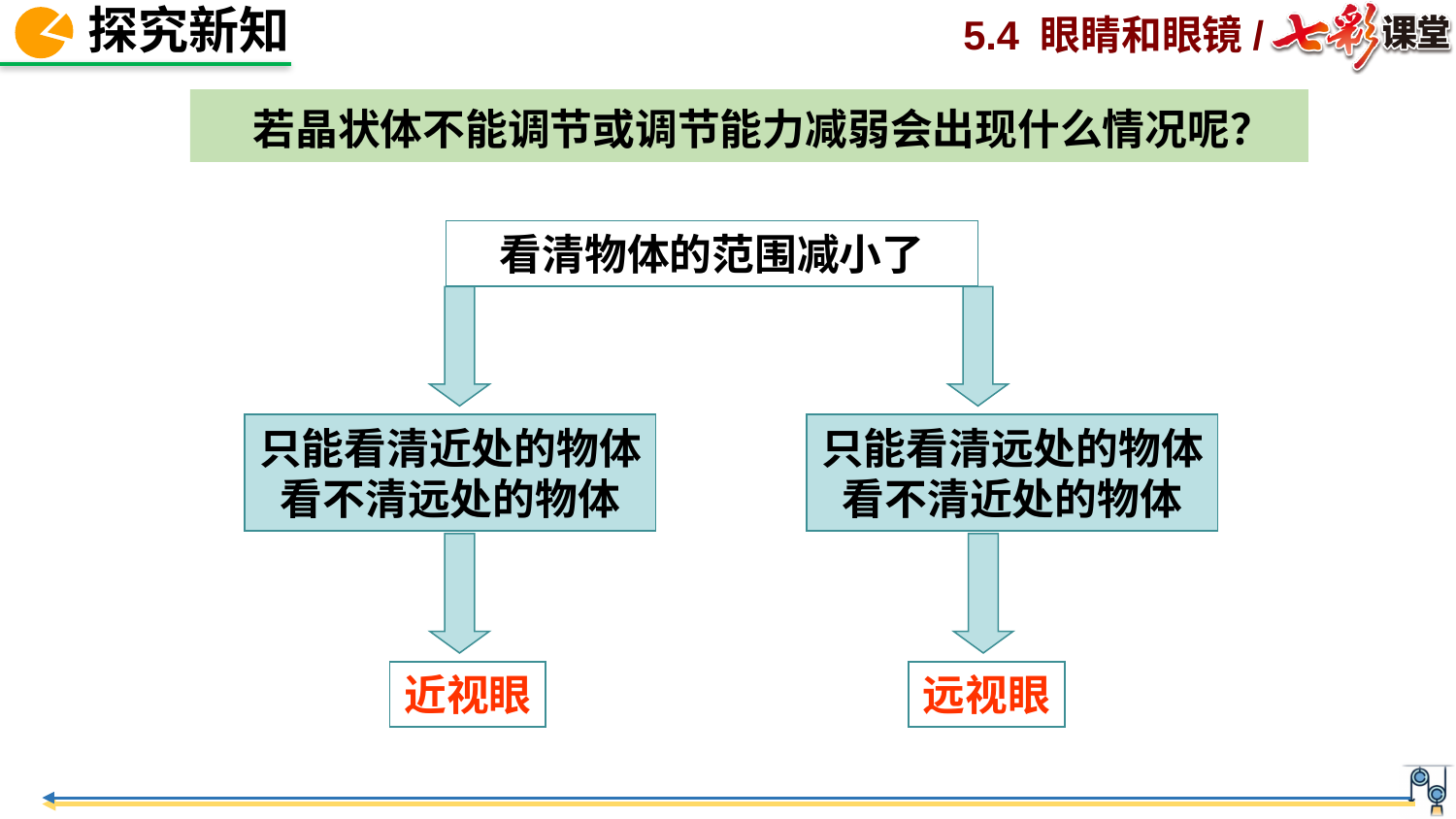

若晶状体不能调节或调节能力减弱会出现什么情况呢？
看清物体的范围减小了

只能看清近处的物体
看不清远处的物体
只能看清远处的物体
看不清近处的物体

近视眼
远视眼